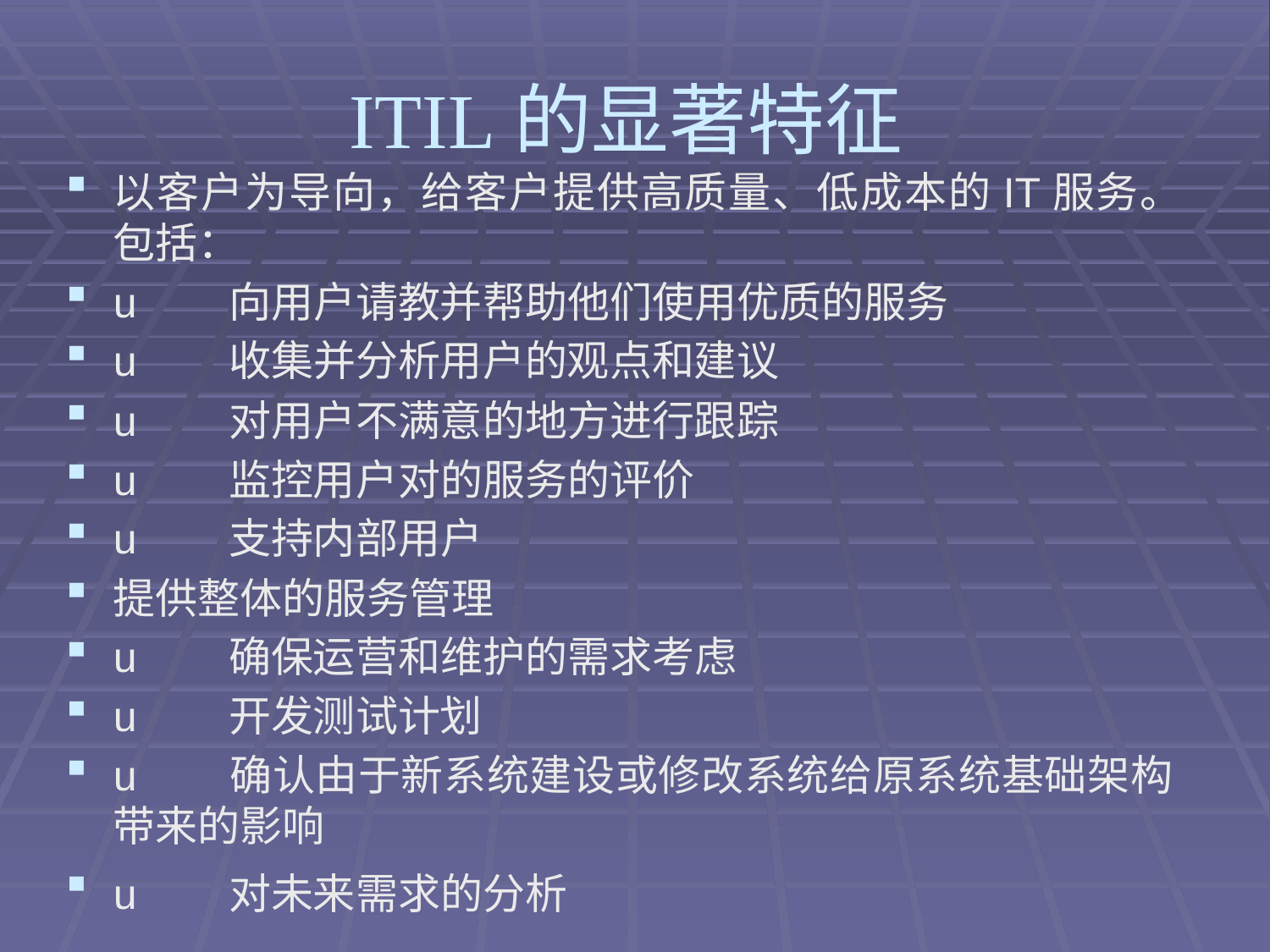

# ITIL的显著特征
以客户为导向，给客户提供高质量、低成本的IT服务。包括：
u       向用户请教并帮助他们使用优质的服务
u       收集并分析用户的观点和建议
u       对用户不满意的地方进行跟踪
u       监控用户对的服务的评价
u       支持内部用户
提供整体的服务管理
u       确保运营和维护的需求考虑
u       开发测试计划
u       确认由于新系统建设或修改系统给原系统基础架构  带来的影响
u       对未来需求的分析